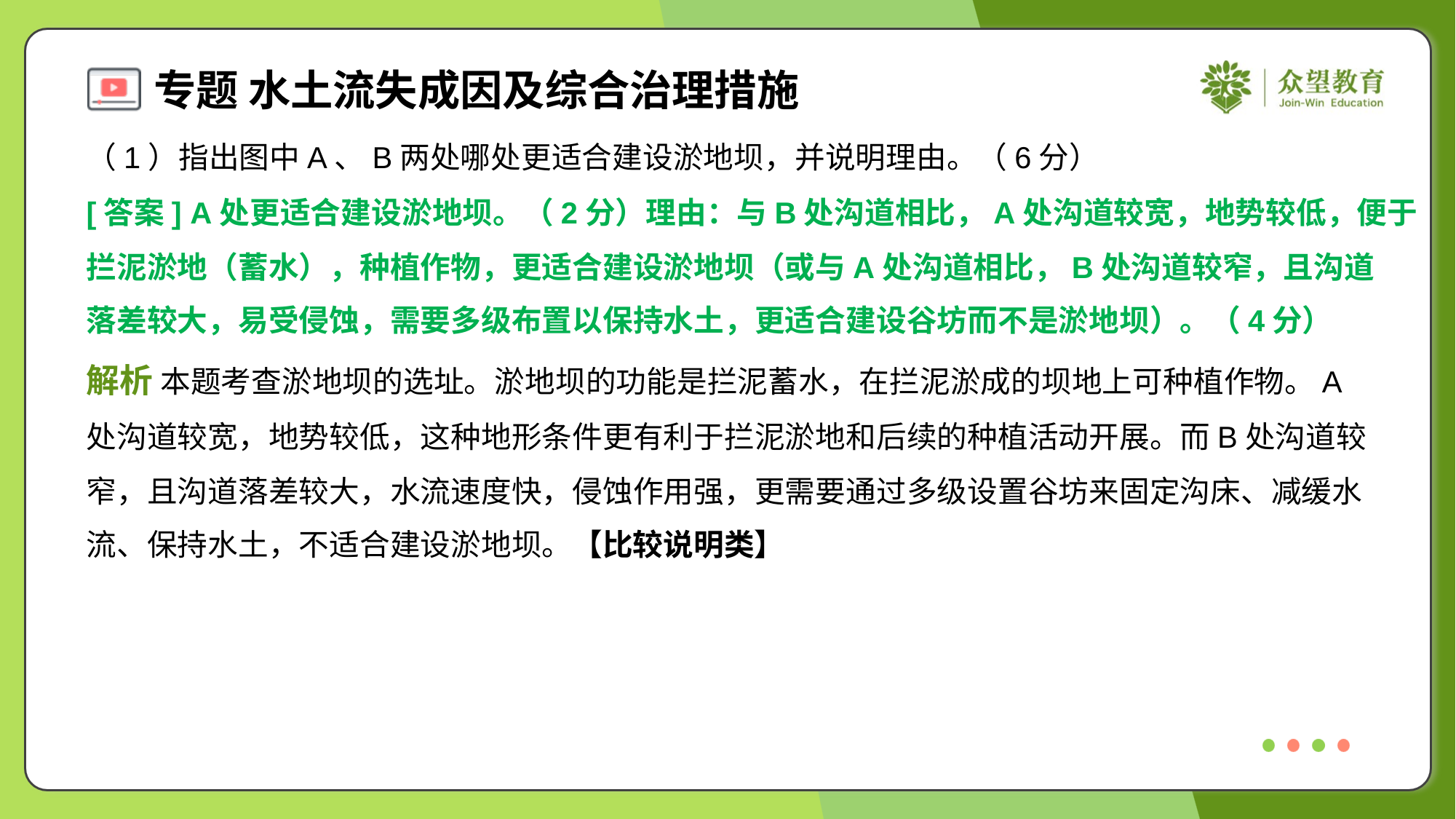

（1）指出图中A、B两处哪处更适合建设淤地坝，并说明理由。（6分）
[答案] A处更适合建设淤地坝。（2分）理由：与B处沟道相比，A处沟道较宽，地势较低，便于
拦泥淤地（蓄水），种植作物，更适合建设淤地坝（或与A处沟道相比，B处沟道较窄，且沟道
落差较大，易受侵蚀，需要多级布置以保持水土，更适合建设谷坊而不是淤地坝）。（4分）
解析 本题考查淤地坝的选址。淤地坝的功能是拦泥蓄水，在拦泥淤成的坝地上可种植作物。A
处沟道较宽，地势较低，这种地形条件更有利于拦泥淤地和后续的种植活动开展。而B处沟道较
窄，且沟道落差较大，水流速度快，侵蚀作用强，更需要通过多级设置谷坊来固定沟床、减缓水
流、保持水土，不适合建设淤地坝。【比较说明类】